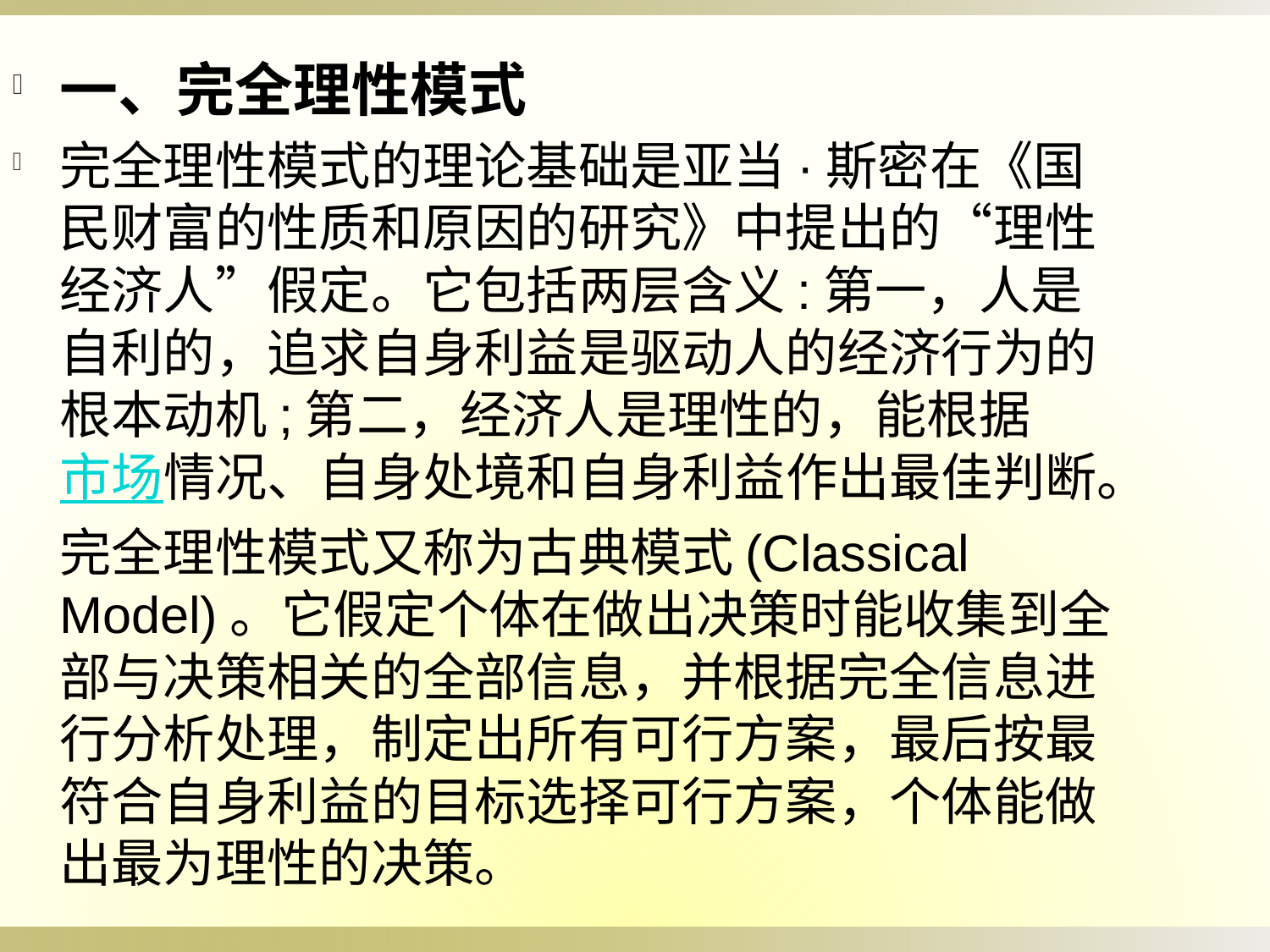

一、完全理性模式
完全理性模式的理论基础是亚当·斯密在《国民财富的性质和原因的研究》中提出的“理性经济人”假定。它包括两层含义:第一，人是自利的，追求自身利益是驱动人的经济行为的根本动机;第二，经济人是理性的，能根据市场情况、自身处境和自身利益作出最佳判断。完全理性模式又称为古典模式(Classical Model)。它假定个体在做出决策时能收集到全部与决策相关的全部信息，并根据完全信息进行分析处理，制定出所有可行方案，最后按最符合自身利益的目标选择可行方案，个体能做出最为理性的决策。